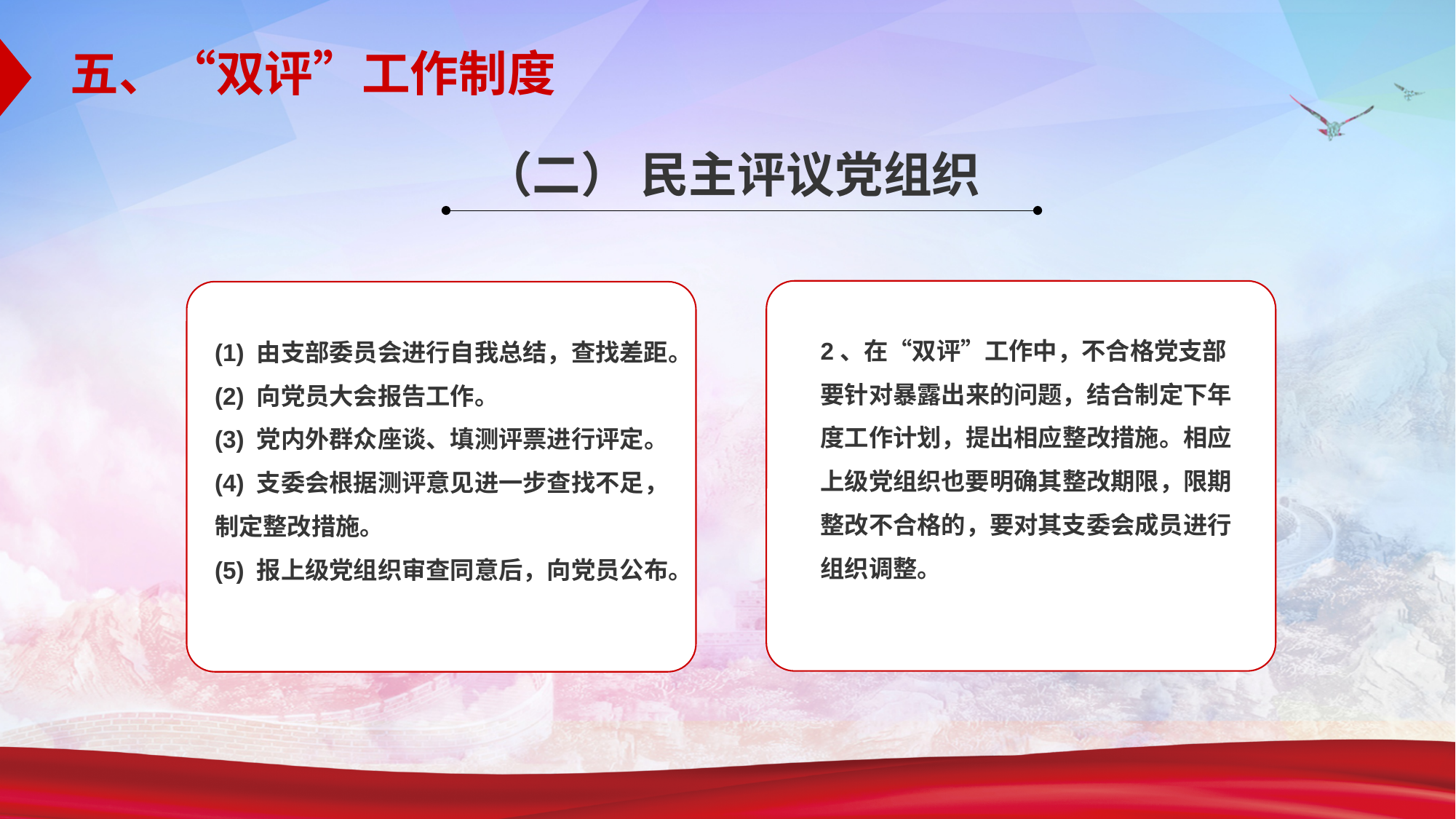

五、“双评”工作制度

（二） 民主评议党组织

2、在“双评”工作中，不合格党支部要针对暴露出来的问题，结合制定下年度工作计划，提出相应整改措施。相应上级党组织也要明确其整改期限，限期整改不合格的，要对其支委会成员进行组织调整。
(1) 由支部委员会进行自我总结，查找差距。
(2) 向党员大会报告工作。
(3) 党内外群众座谈、填测评票进行评定。
(4) 支委会根据测评意见进一步查找不足，制定整改措施。
(5) 报上级党组织审查同意后，向党员公布。